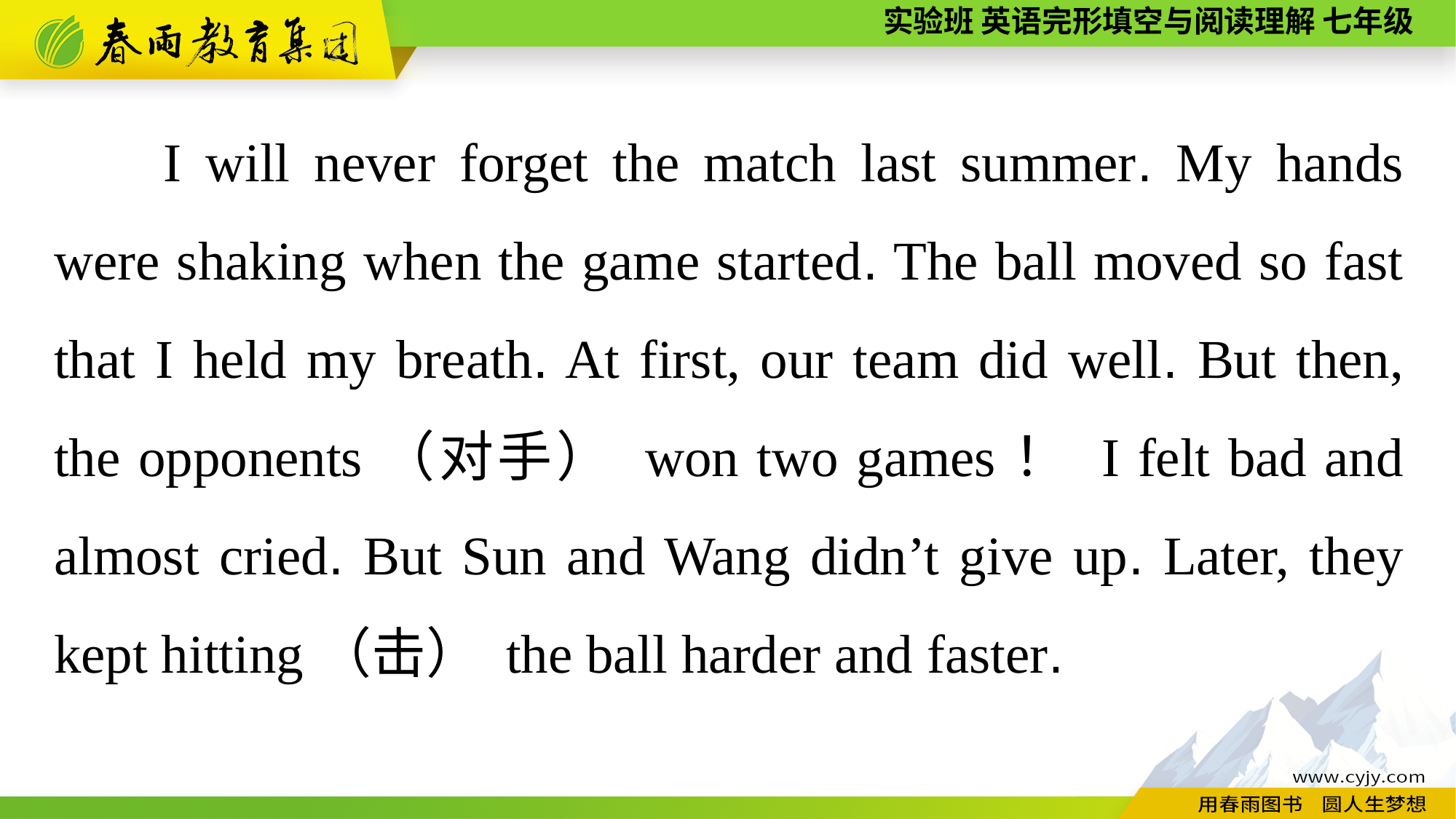

I will never forget the match last summer. My hands were shaking when the game started. The ball moved so fast that I held my breath. At first, our team did well. But then, the opponents（对手） won two games！ I felt bad and almost cried. But Sun and Wang didn’t give up. Later, they kept hitting（击） the ball harder and faster.